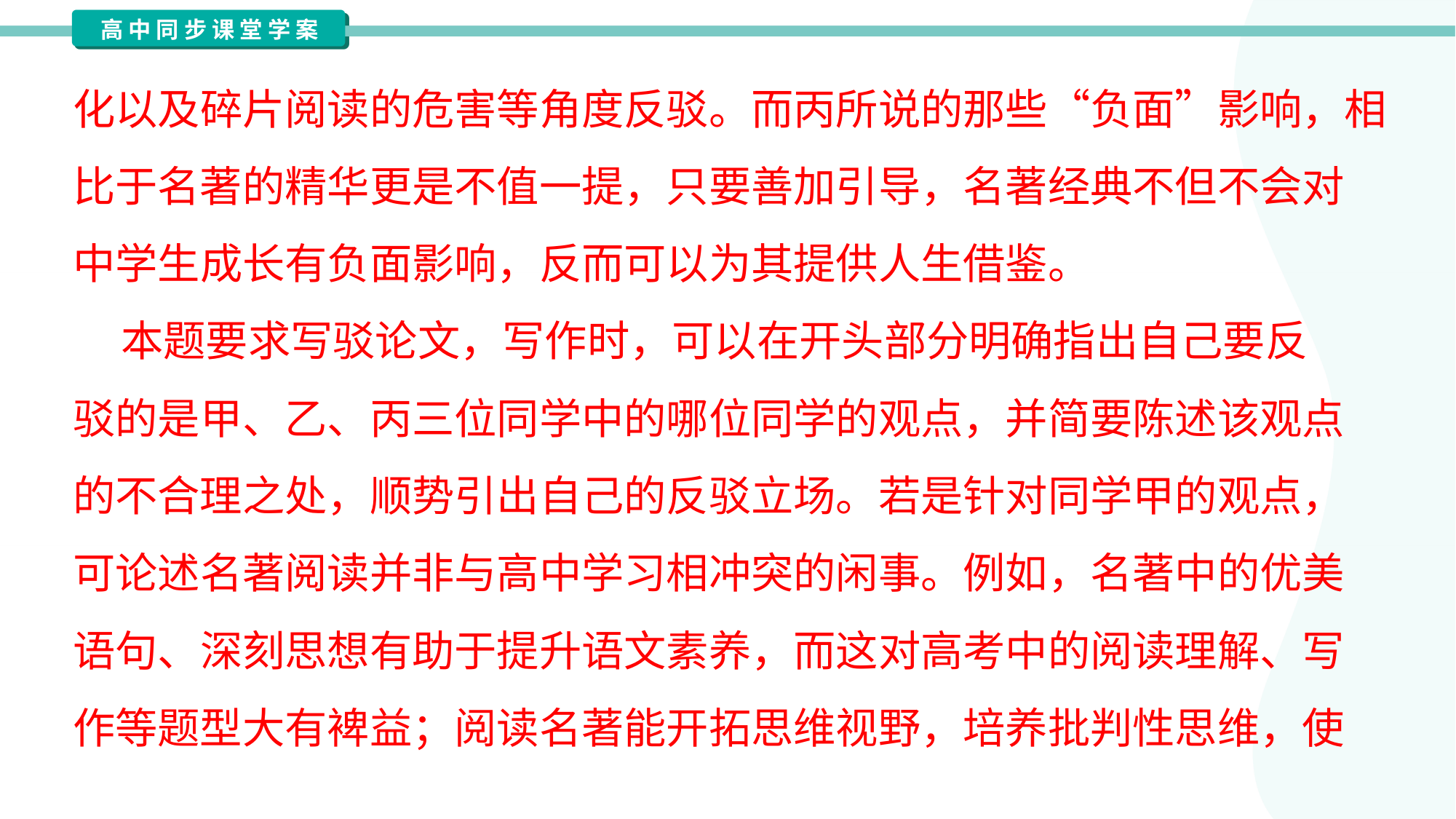

化以及碎片阅读的危害等角度反驳。而丙所说的那些“负面”影响，相
比于名著的精华更是不值一提，只要善加引导，名著经典不但不会对
中学生成长有负面影响，反而可以为其提供人生借鉴。
    本题要求写驳论文，写作时，可以在开头部分明确指出自己要反
驳的是甲、乙、丙三位同学中的哪位同学的观点，并简要陈述该观点
的不合理之处，顺势引出自己的反驳立场。若是针对同学甲的观点，
可论述名著阅读并非与高中学习相冲突的闲事。例如，名著中的优美
语句、深刻思想有助于提升语文素养，而这对高考中的阅读理解、写
作等题型大有裨益；阅读名著能开拓思维视野，培养批判性思维，使